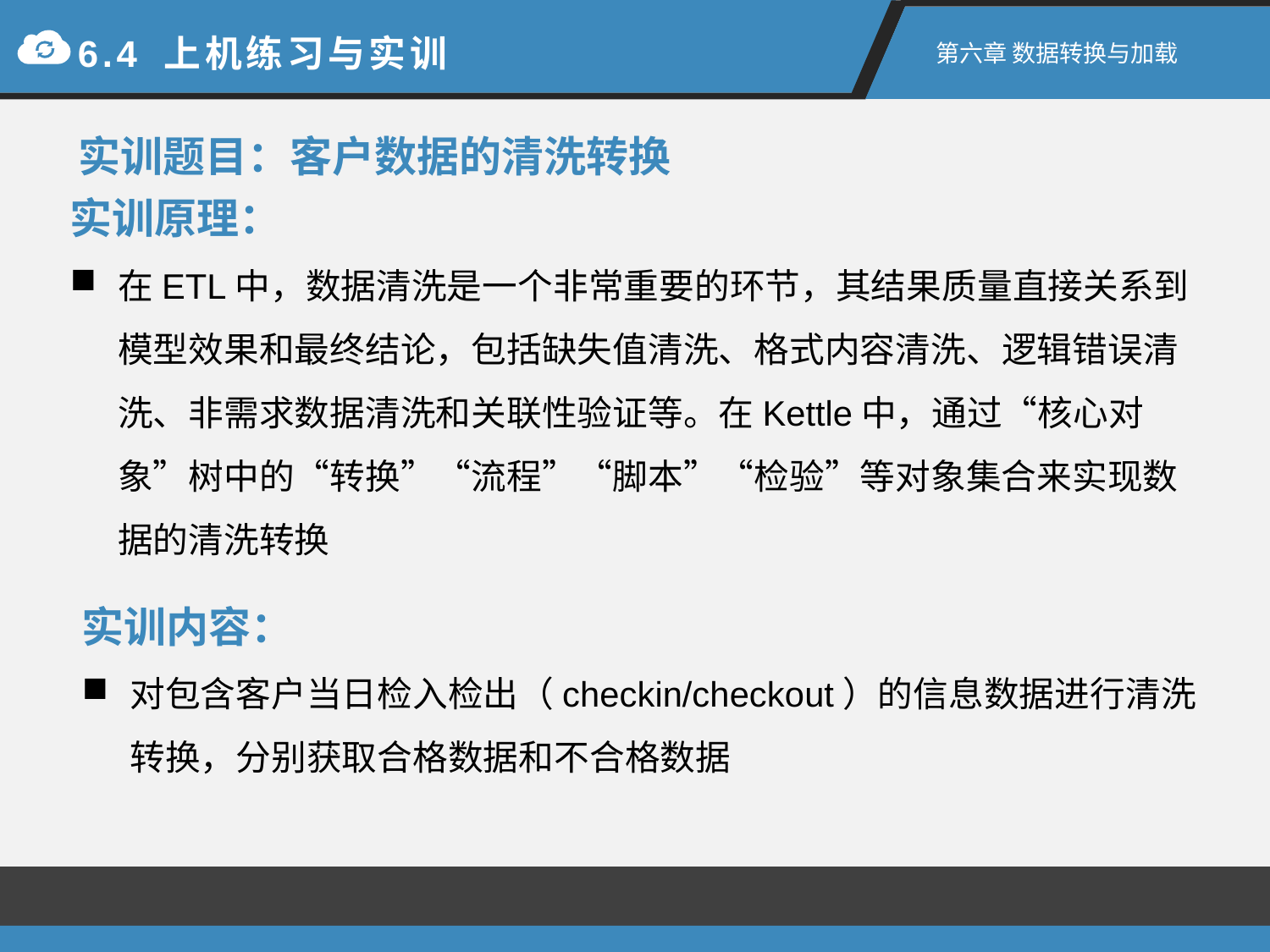

6.4 上机练习与实训

第六章 数据转换与加载
实训题目：客户数据的清洗转换
实训原理：
在ETL中，数据清洗是一个非常重要的环节，其结果质量直接关系到模型效果和最终结论，包括缺失值清洗、格式内容清洗、逻辑错误清洗、非需求数据清洗和关联性验证等。在Kettle中，通过“核心对象”树中的“转换”“流程”“脚本”“检验”等对象集合来实现数据的清洗转换
实训内容：
对包含客户当日检入检出（checkin/checkout）的信息数据进行清洗转换，分别获取合格数据和不合格数据